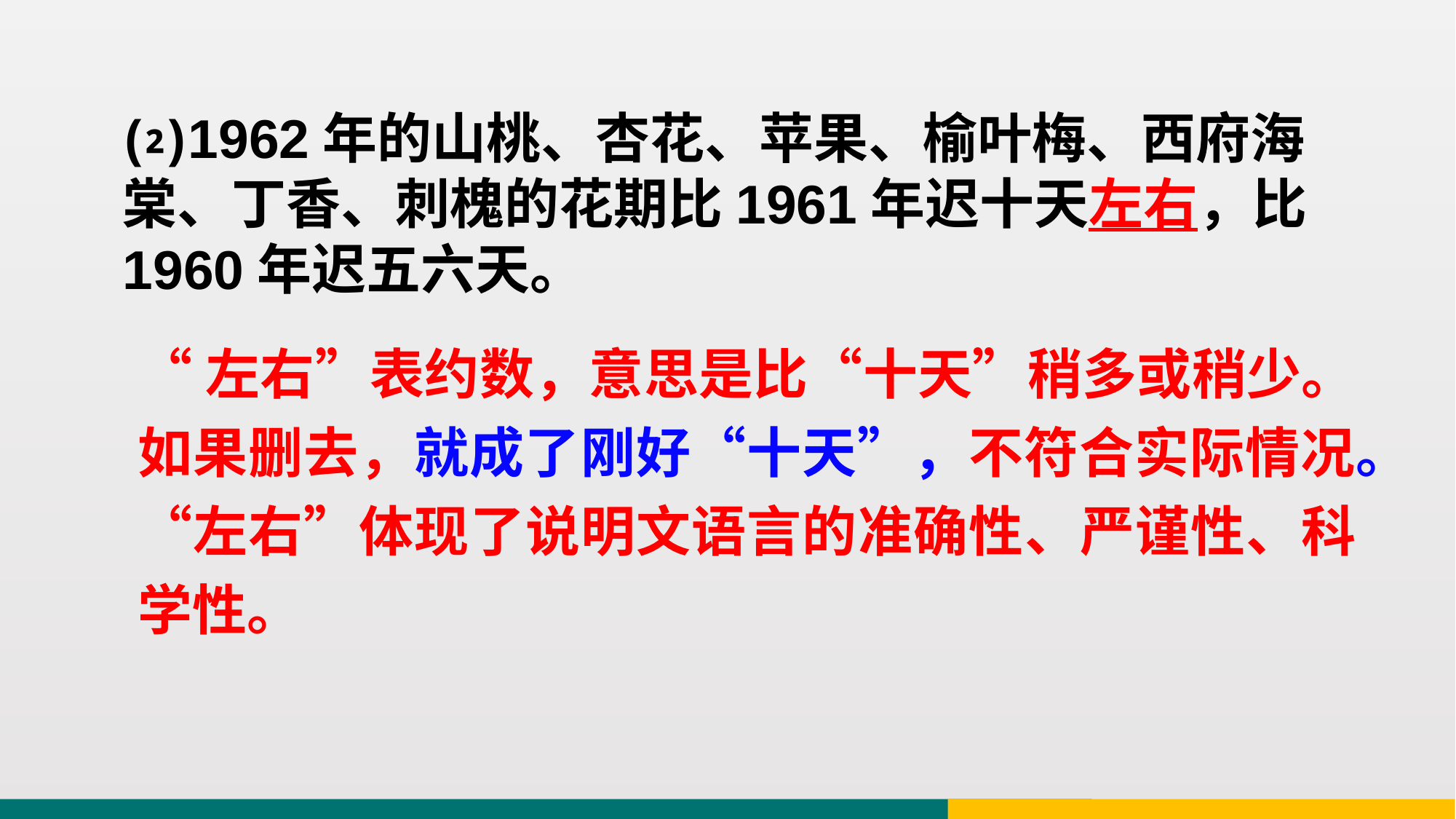

⑵1962年的山桃、杏花、苹果、榆叶梅、西府海棠、丁香、刺槐的花期比1961年迟十天左右，比1960年迟五六天。
“左右”表约数，意思是比“十天”稍多或稍少。如果删去，就成了刚好“十天”，不符合实际情况。“左右”体现了说明文语言的准确性、严谨性、科学性。